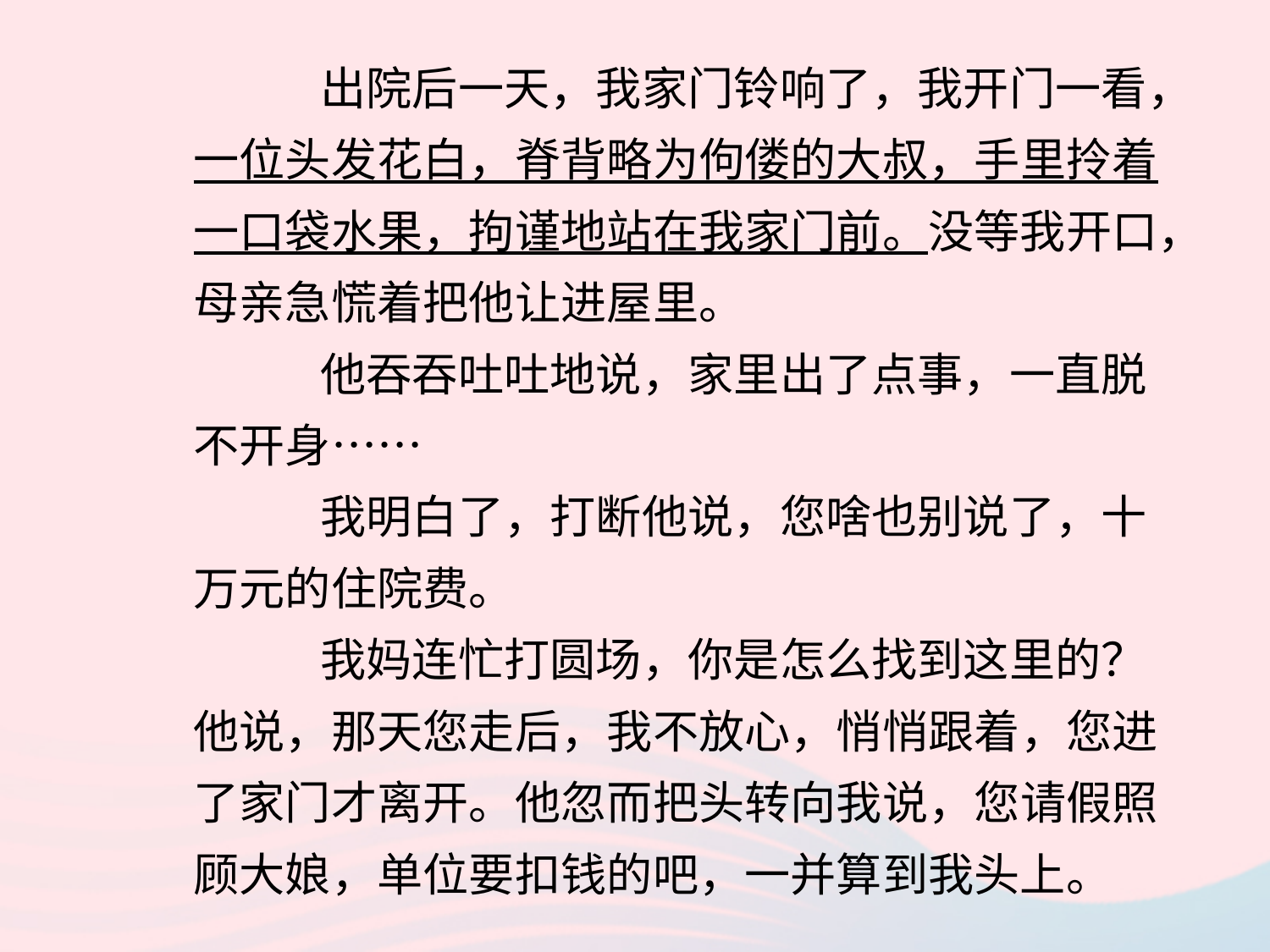

出院后一天，我家门铃响了，我开门一看，一位头发花白，脊背略为佝偻的大叔，手里拎着一口袋水果，拘谨地站在我家门前。没等我开口，母亲急慌着把他让进屋里。
	他吞吞吐吐地说，家里出了点事，一直脱不开身……
	我明白了，打断他说，您啥也别说了，十万元的住院费。
	我妈连忙打圆场，你是怎么找到这里的？他说，那天您走后，我不放心，悄悄跟着，您进了家门才离开。他忽而把头转向我说，您请假照顾大娘，单位要扣钱的吧，一并算到我头上。